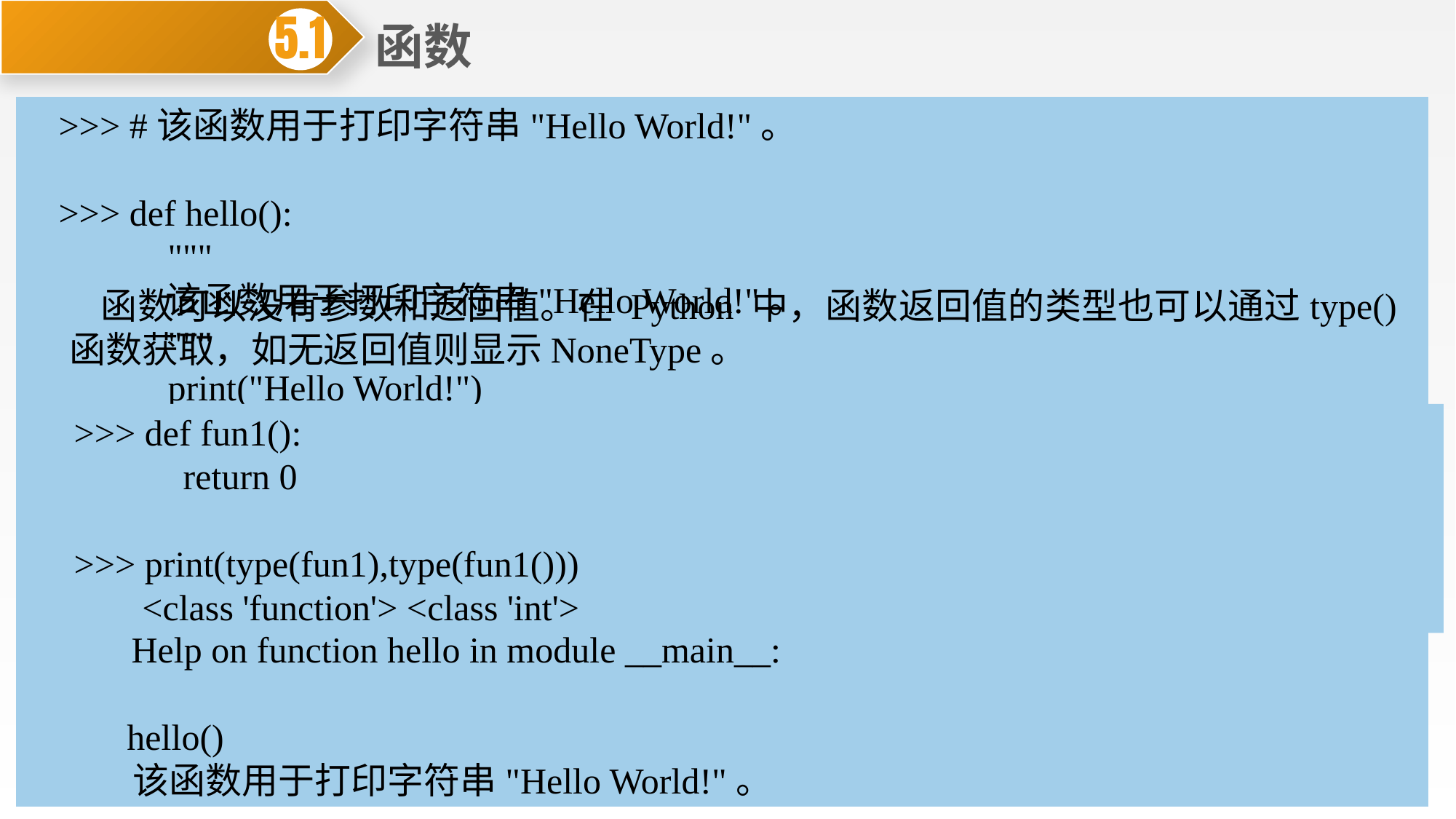

函数

5.1
>>> #该函数用于打印字符串"Hello World!"。
>>> def hello():
            """
            该函数用于打印字符串"Hello World!"。
            """
            print("Hello World!")
            return

>>> hello()
        Hello World!
>>> help(hello)
        Help on function hello in module __main__:

    hello()
        该函数用于打印字符串"Hello World!"。
函数可以没有参数和返回值。在 Python 中，函数返回值的类型也可以通过type()函数获取，如无返回值则显示NoneType。
>>> def fun1():
            return 0

>>> print(type(fun1),type(fun1()))
    <class 'function'> <class 'int'>